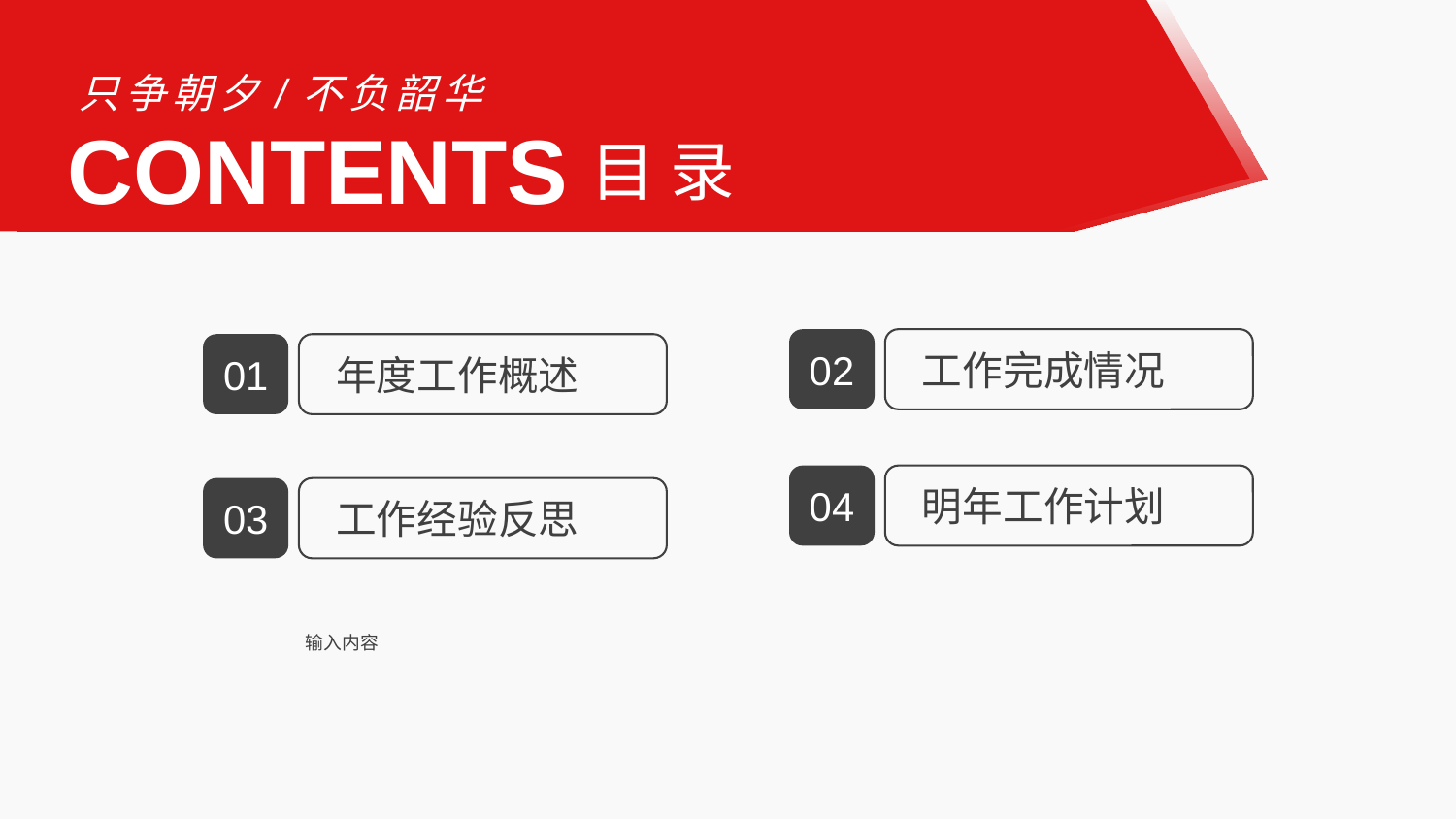

只争朝夕/不负韶华
CONTENTS
目 录
02
 工作完成情况
01
 年度工作概述
04
 明年工作计划
03
 工作经验反思
输入内容